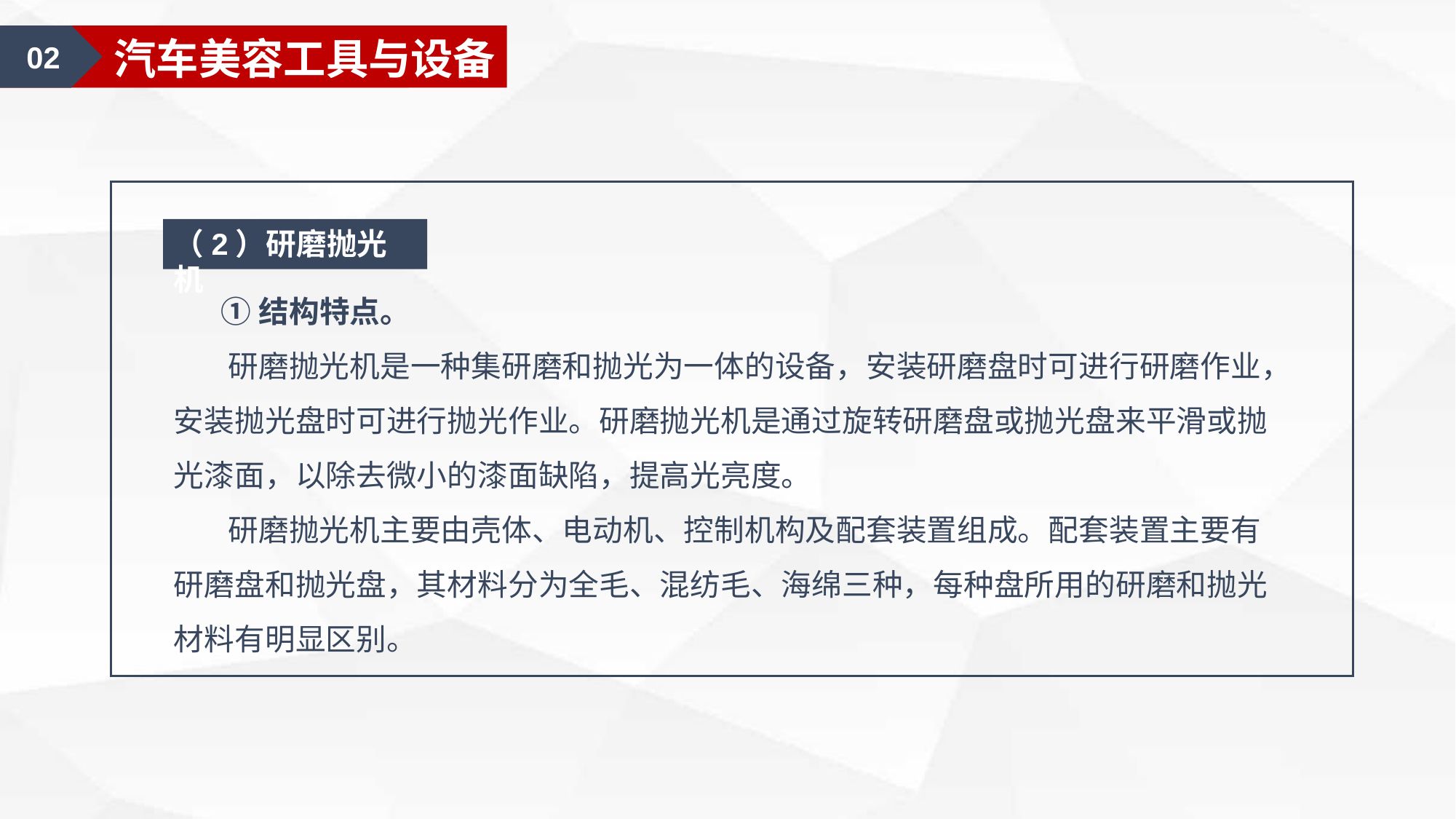

02
汽车装饰认知

02
汽车美容工具与设备

（2）研磨抛光机
       ①结构特点。
       研磨抛光机是一种集研磨和抛光为一体的设备，安装研磨盘时可进行研磨作业，安装抛光盘时可进行抛光作业。研磨抛光机是通过旋转研磨盘或抛光盘来平滑或抛光漆面，以除去微小的漆面缺陷，提高光亮度。
       研磨抛光机主要由壳体、电动机、控制机构及配套装置组成。配套装置主要有研磨盘和抛光盘，其材料分为全毛、混纺毛、海绵三种，每种盘所用的研磨和抛光材料有明显区别。